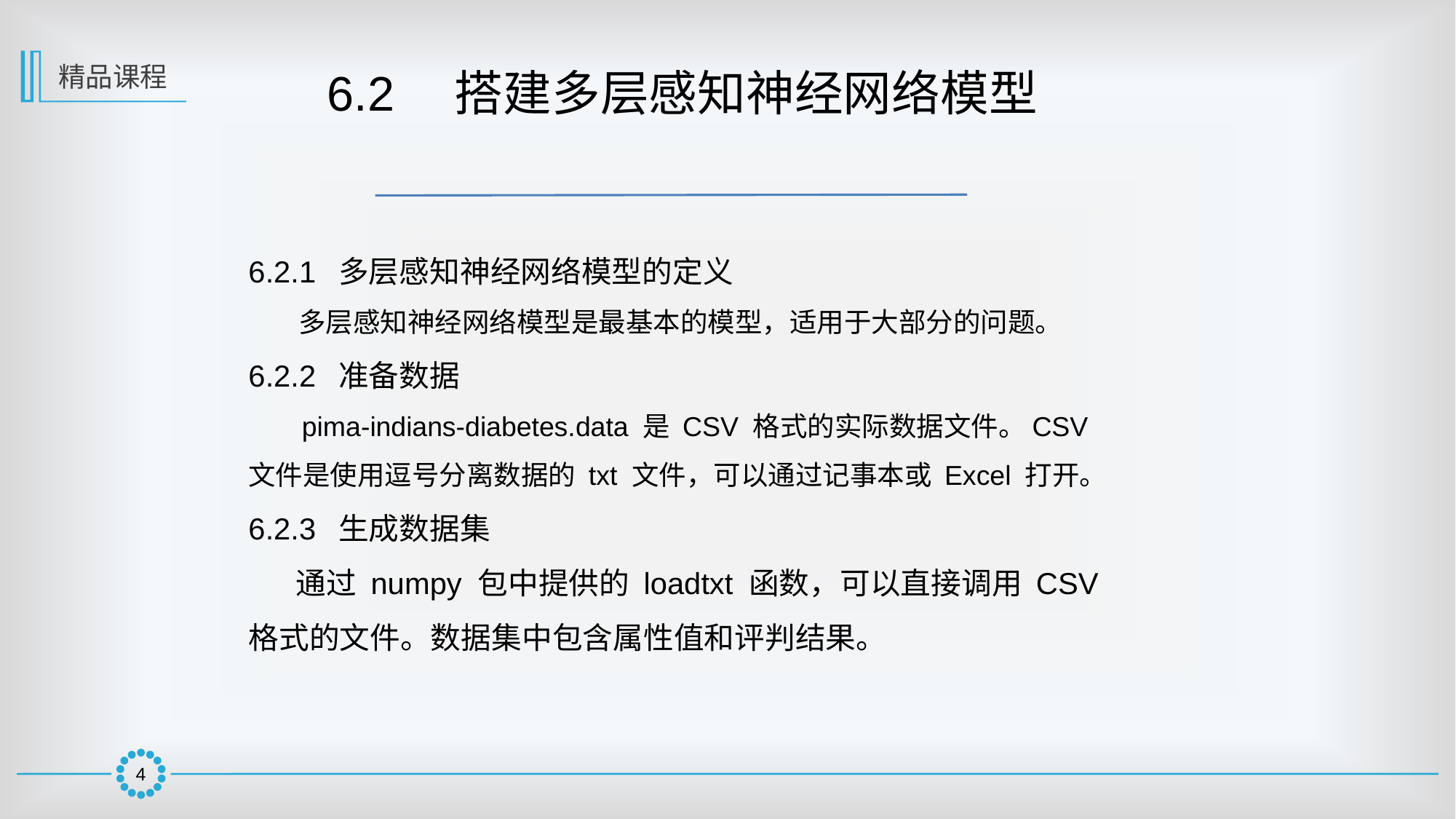

精品课程
 6.2　搭建多层感知神经网络模型

6.2.1 多层感知神经网络模型的定义
       多层感知神经网络模型是最基本的模型，适用于大部分的问题。
6.2.2 准备数据
       pima-indians-diabetes.data 是 CSV 格式的实际数据文件。CSV 文件是使用逗号分离数据的 txt 文件，可以通过记事本或 Excel 打开。
6.2.3 生成数据集
      通过 numpy 包中提供的 loadtxt 函数，可以直接调用 CSV 格式的文件。数据集中包含属性值和评判结果。

4